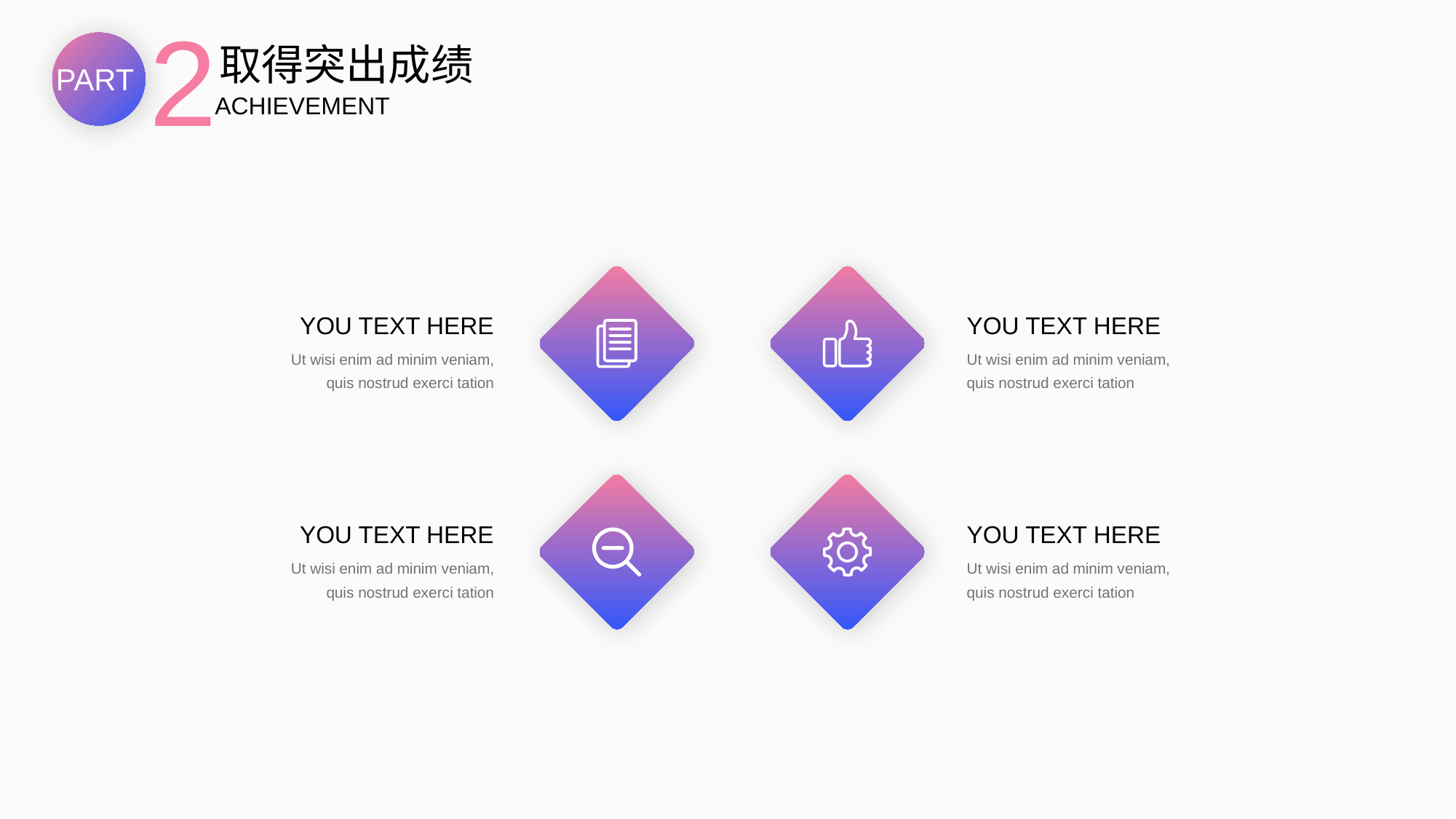

2

取得突出成绩
PART
ACHIEVEMENT

YOU TEXT HERE
YOU TEXT HERE

Ut wisi enim ad minim veniam, quis nostrud exerci tation
Ut wisi enim ad minim veniam, quis nostrud exerci tation

YOU TEXT HERE
YOU TEXT HERE

Ut wisi enim ad minim veniam, quis nostrud exerci tation
Ut wisi enim ad minim veniam, quis nostrud exerci tation